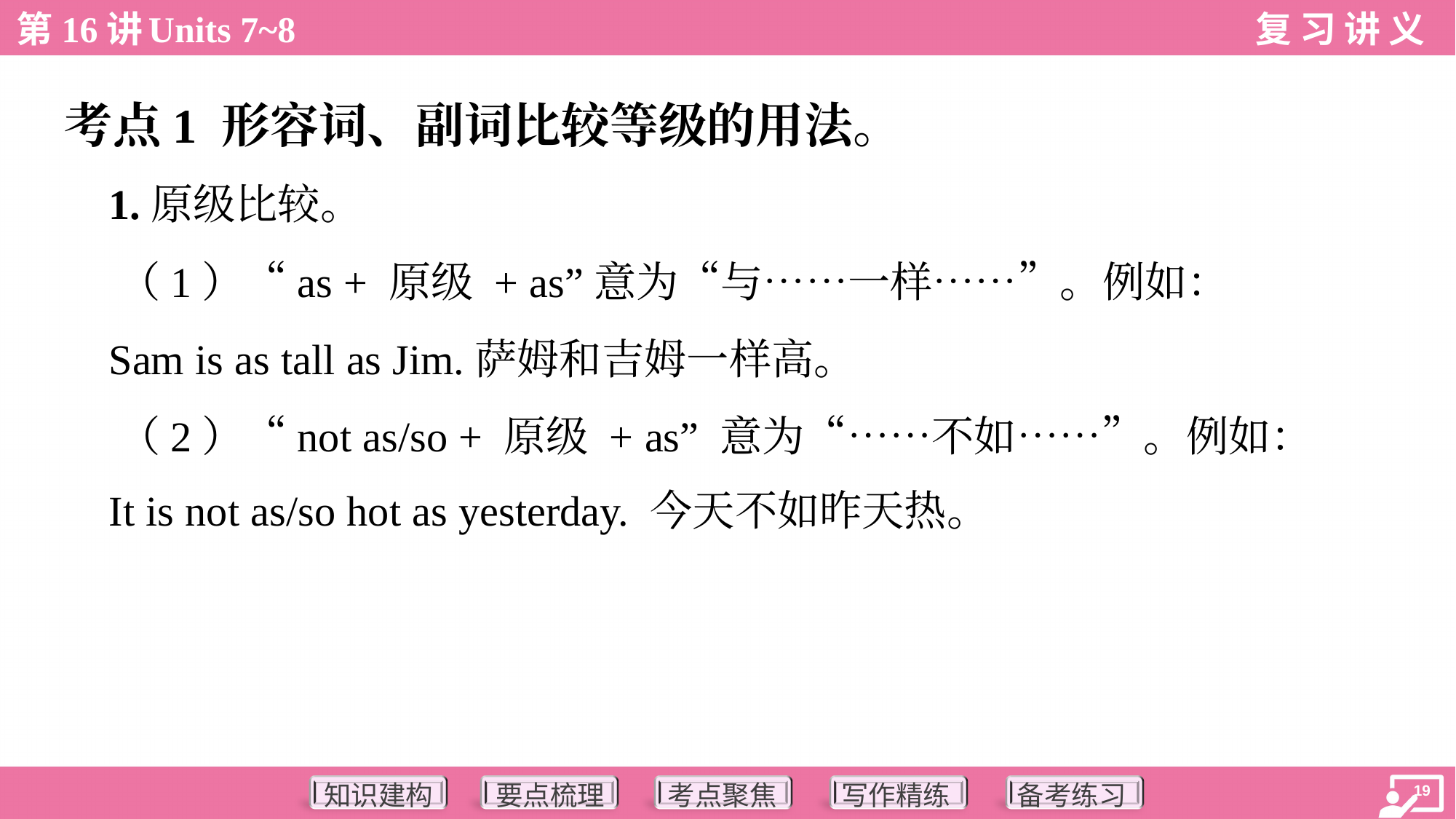

考点1 形容词、副词比较等级的用法。
    1.原级比较。
    （1）“as + 原级 + as”意为“与……一样……”。例如：
    Sam is as tall as Jim.萨姆和吉姆一样高。
    （2）“not as/so + 原级 + as” 意为“……不如……”。例如：
    It is not as/so hot as yesterday. 今天不如昨天热。